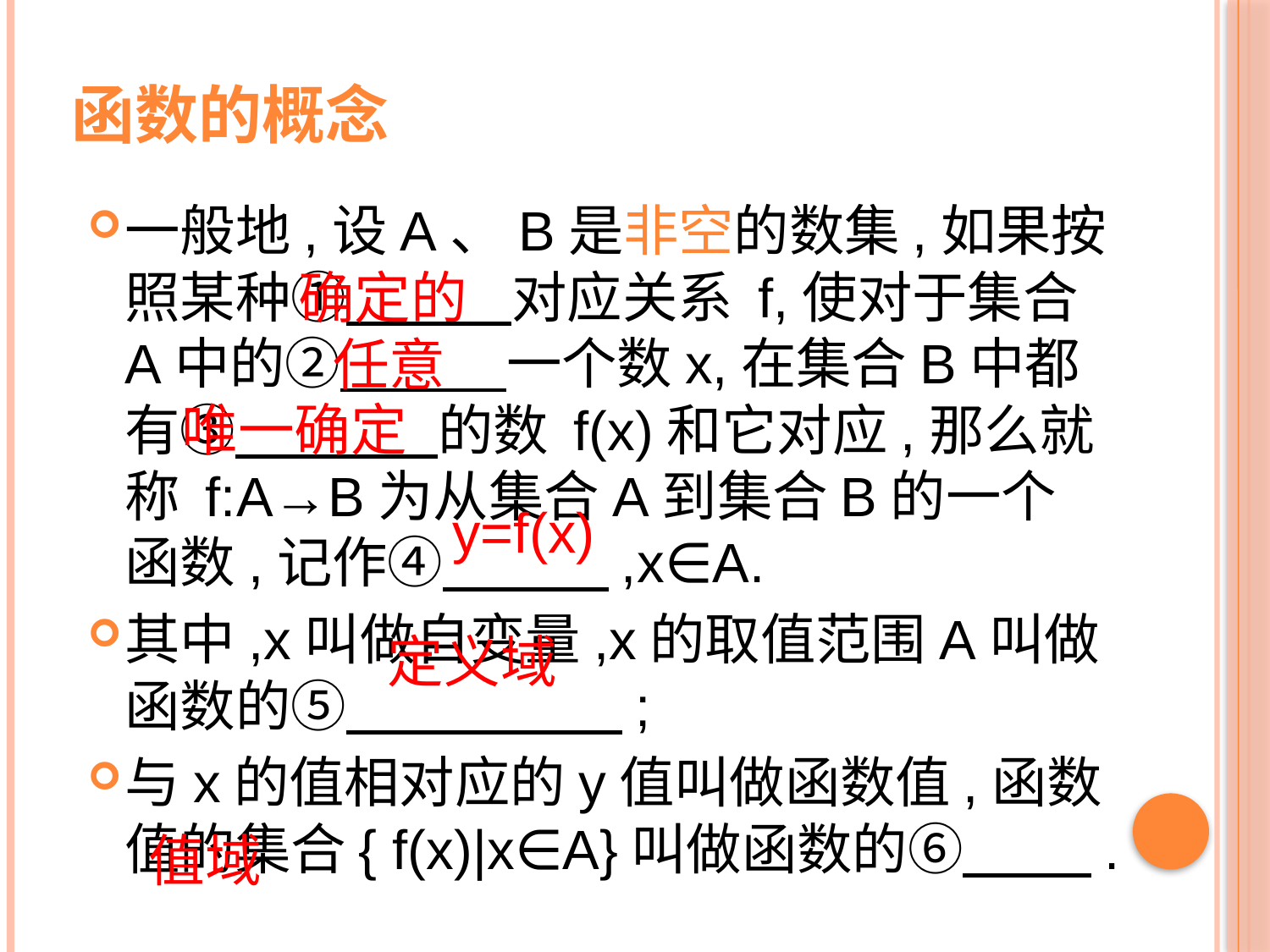

# 函数的概念
一般地,设A、B是非空的数集,如果按照某种①　　　对应关系 f,使对于集合A中的②　　　一个数x,在集合B中都有③　　   　的数 f(x)和它对应,那么就称 f:A→B为从集合A到集合B的一个函数,记作④　　　,x∈A.
其中,x叫做自变量,x的取值范围A叫做函数的⑤　　　　　;
与x的值相对应的y值叫做函数值,函数值的集合{ f(x)|x∈A}叫做函数的⑥　      .
确定的
任意
唯一确定
y=f(x)
定义域
值域